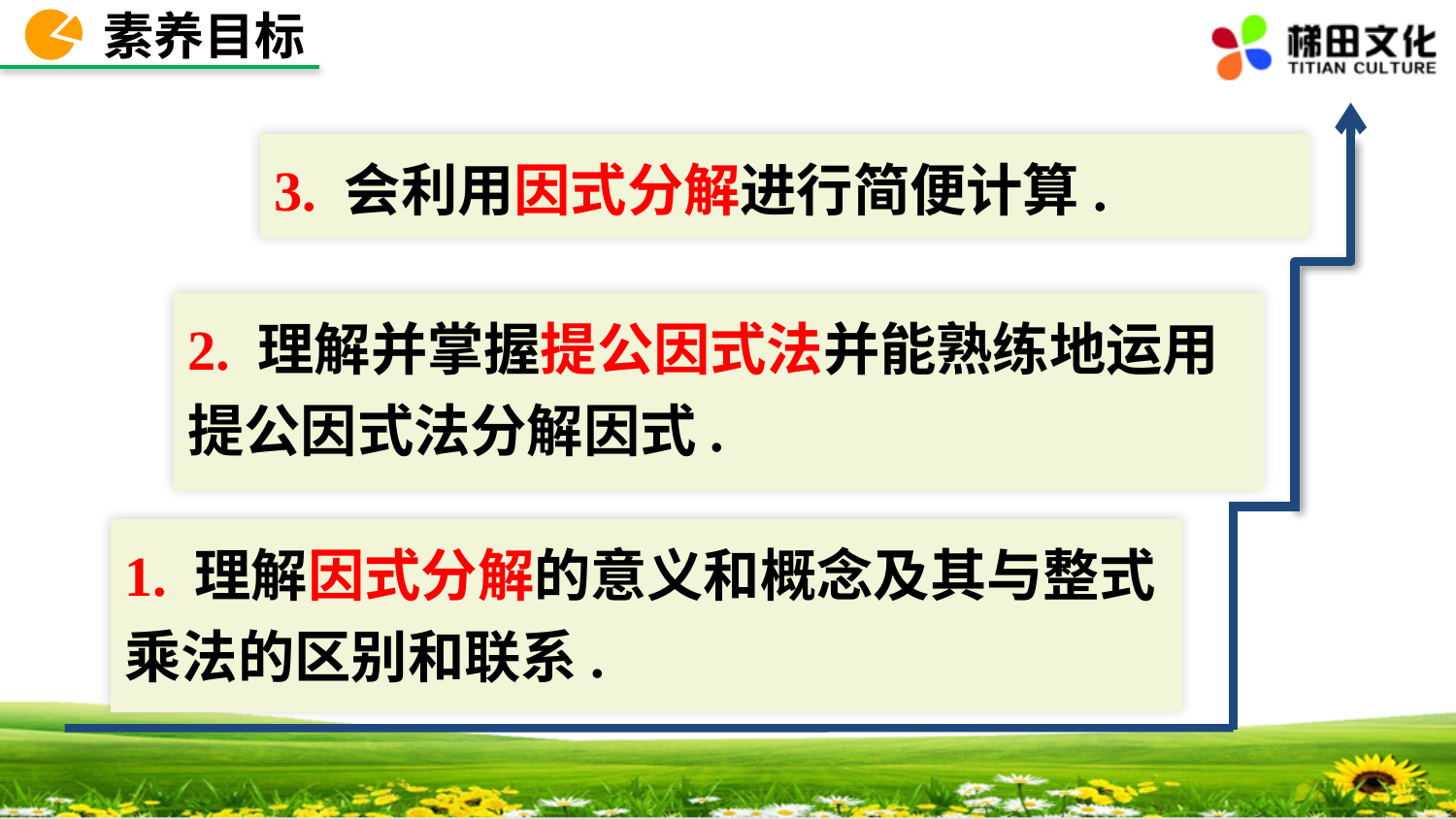

素养目标

3. 会利用因式分解进行简便计算.
2. 理解并掌握提公因式法并能熟练地运用提公因式法分解因式.

1. 理解因式分解的意义和概念及其与整式乘法的区别和联系.